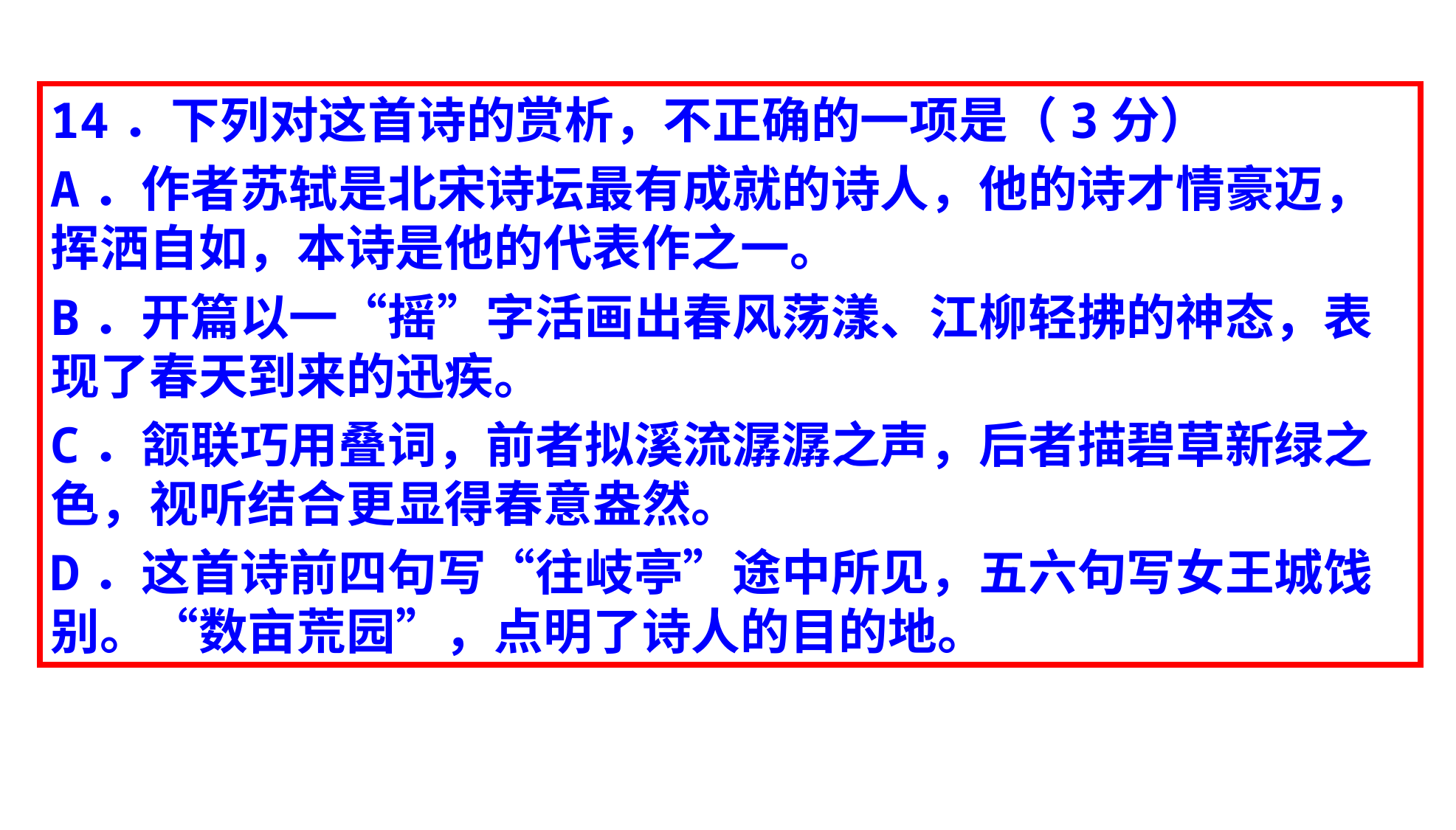

14．下列对这首诗的赏析，不正确的一项是（3分）
A．作者苏轼是北宋诗坛最有成就的诗人，他的诗才情豪迈，挥洒自如，本诗是他的代表作之一。
B．开篇以一“摇”字活画出春风荡漾、江柳轻拂的神态，表现了春天到来的迅疾。
C．颔联巧用叠词，前者拟溪流潺潺之声，后者描碧草新绿之色，视听结合更显得春意盎然。
D．这首诗前四句写“往岐亭”途中所见，五六句写女王城饯别。“数亩荒园”，点明了诗人的目的地。